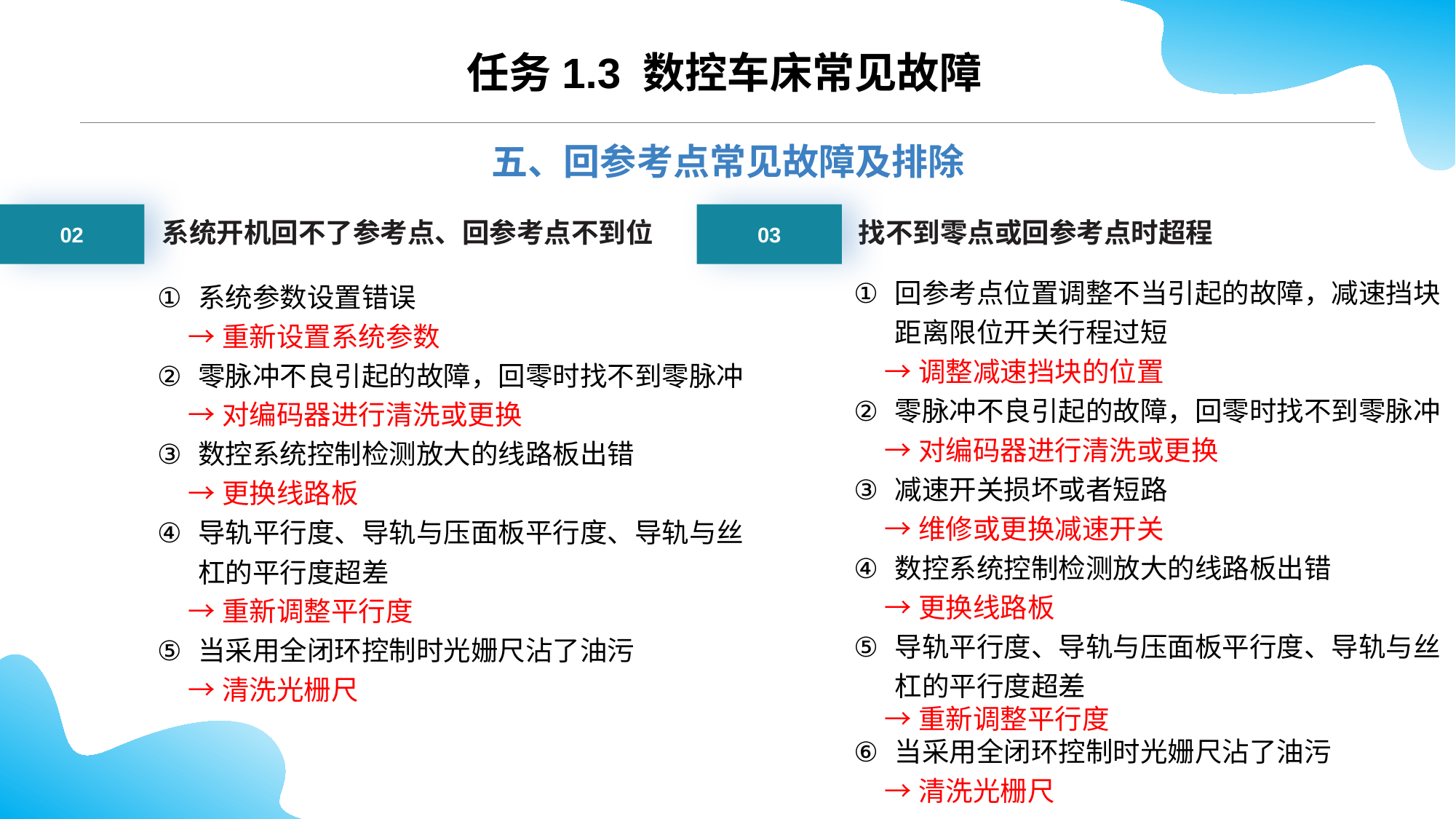

CONTENTS
任务1.3 数控车床常见故障
五、回参考点常见故障及排除
02
03
系统开机回不了参考点、回参考点不到位

系统参数设置错误
     →重新设置系统参数
零脉冲不良引起的故障，回零时找不到零脉冲
     →对编码器进行清洗或更换
数控系统控制检测放大的线路板出错
     →更换线路板
导轨平行度、导轨与压面板平行度、导轨与丝杠的平行度超差
     →重新调整平行度
当采用全闭环控制时光姗尺沾了油污
     →清洗光栅尺

找不到零点或回参考点时超程

回参考点位置调整不当引起的故障，减速挡块距离限位开关行程过短
     →调整减速挡块的位置
零脉冲不良引起的故障，回零时找不到零脉冲
     →对编码器进行清洗或更换
减速开关损坏或者短路
     →维修或更换减速开关
数控系统控制检测放大的线路板出错
     →更换线路板
导轨平行度、导轨与压面板平行度、导轨与丝杠的平行度超差
     →重新调整平行度
当采用全闭环控制时光姗尺沾了油污
     →清洗光栅尺